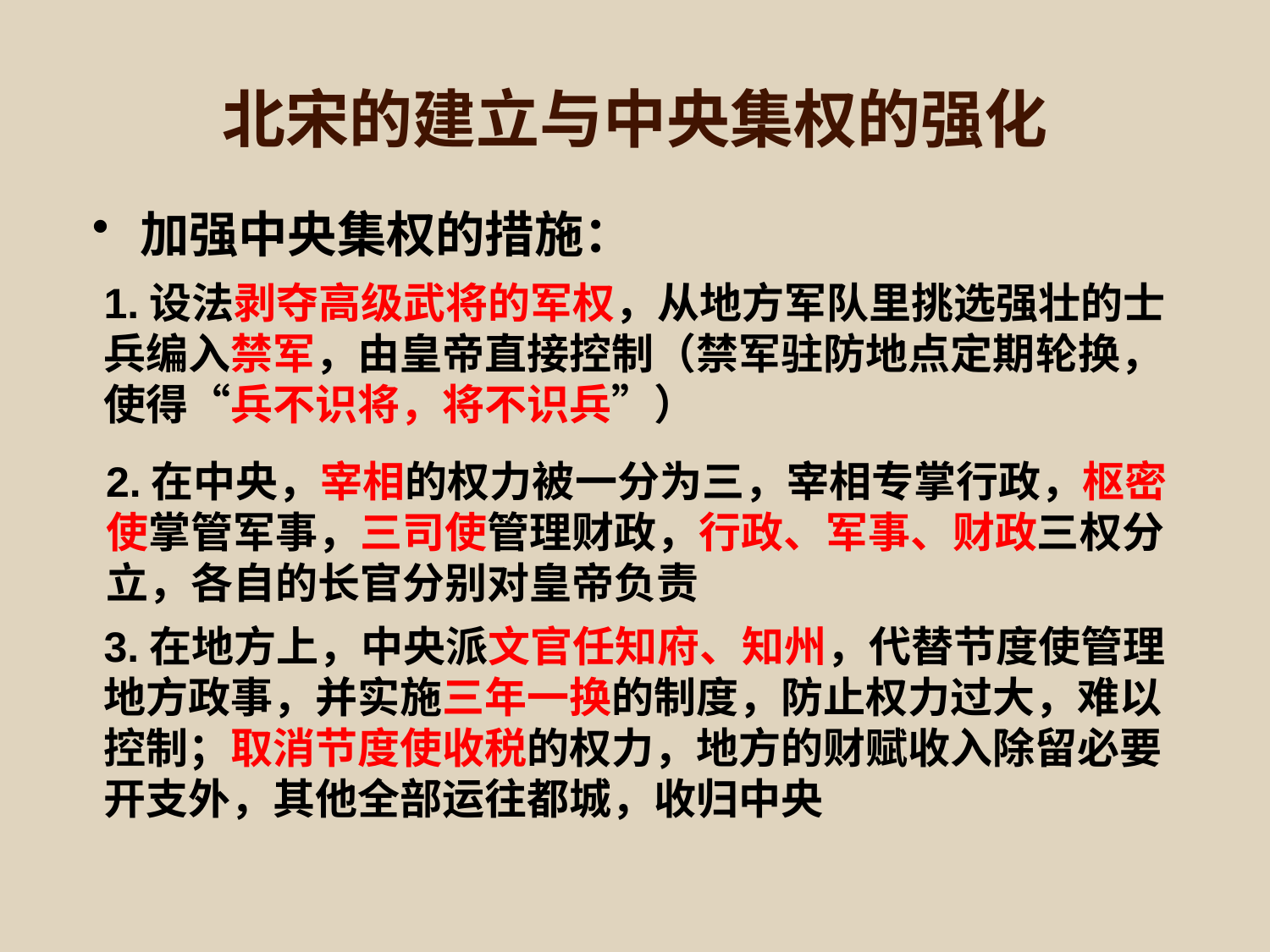

# 北宋的建立与中央集权的强化
加强中央集权的措施：

1.设法剥夺高级武将的军权，从地方军队里挑选强壮的士兵编入禁军，由皇帝直接控制（禁军驻防地点定期轮换，使得“兵不识将，将不识兵”）
2.在中央，宰相的权力被一分为三，宰相专掌行政，枢密使掌管军事，三司使管理财政，行政、军事、财政三权分立，各自的长官分别对皇帝负责
3.在地方上，中央派文官任知府、知州，代替节度使管理地方政事，并实施三年一换的制度，防止权力过大，难以控制；取消节度使收税的权力，地方的财赋收入除留必要开支外，其他全部运往都城，收归中央